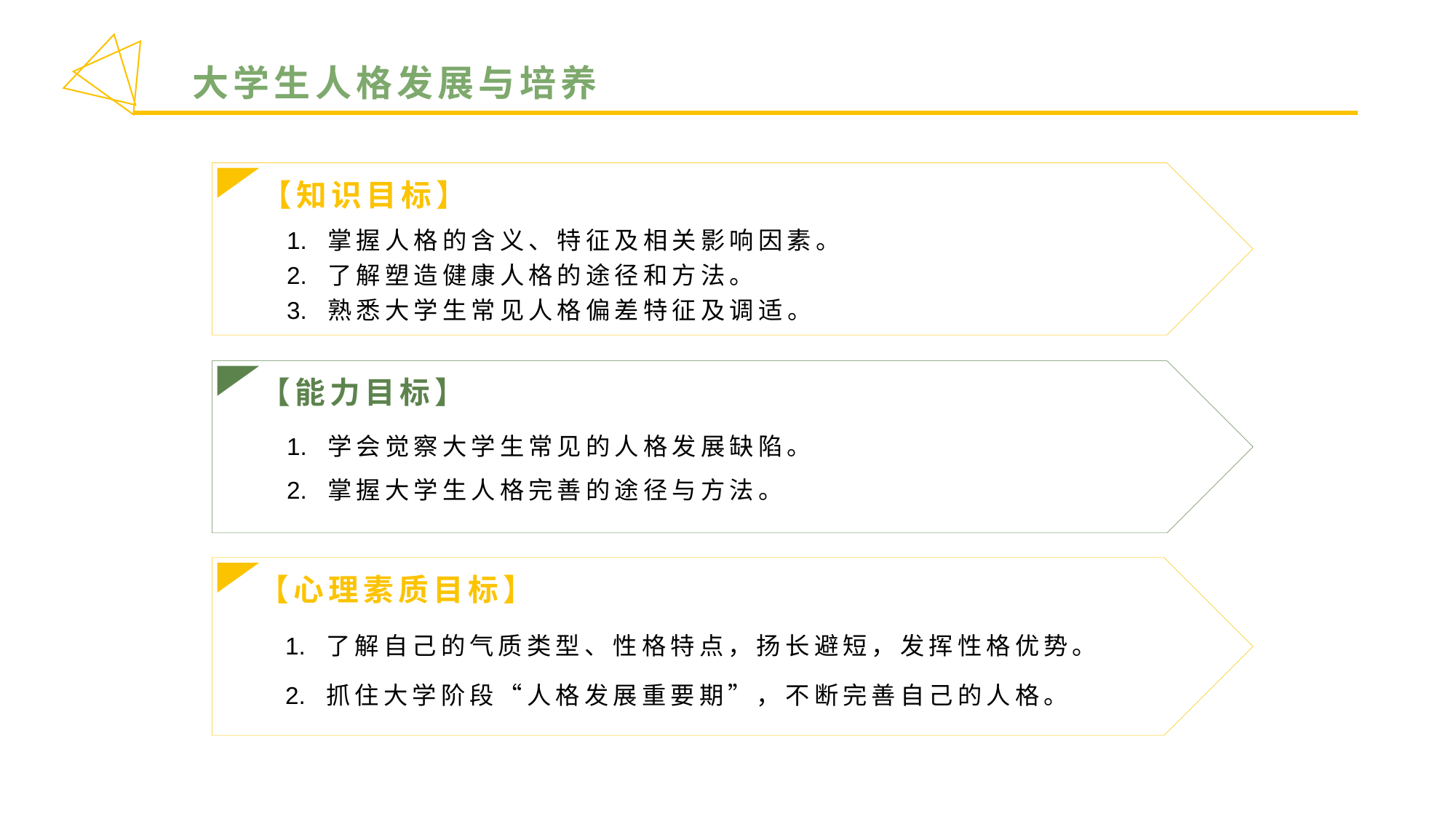

大学生人格发展与培养

【知识目标】
掌握人格的含义、特征及相关影响因素。
了解塑造健康人格的途径和方法。
熟悉大学生常见人格偏差特征及调适。

【能力目标】
学会觉察大学生常见的人格发展缺陷。
掌握大学生人格完善的途径与方法。

【心理素质目标】
了解自己的气质类型、性格特点，扬长避短，发挥性格优势。
抓住大学阶段“人格发展重要期”，不断完善自己的人格。